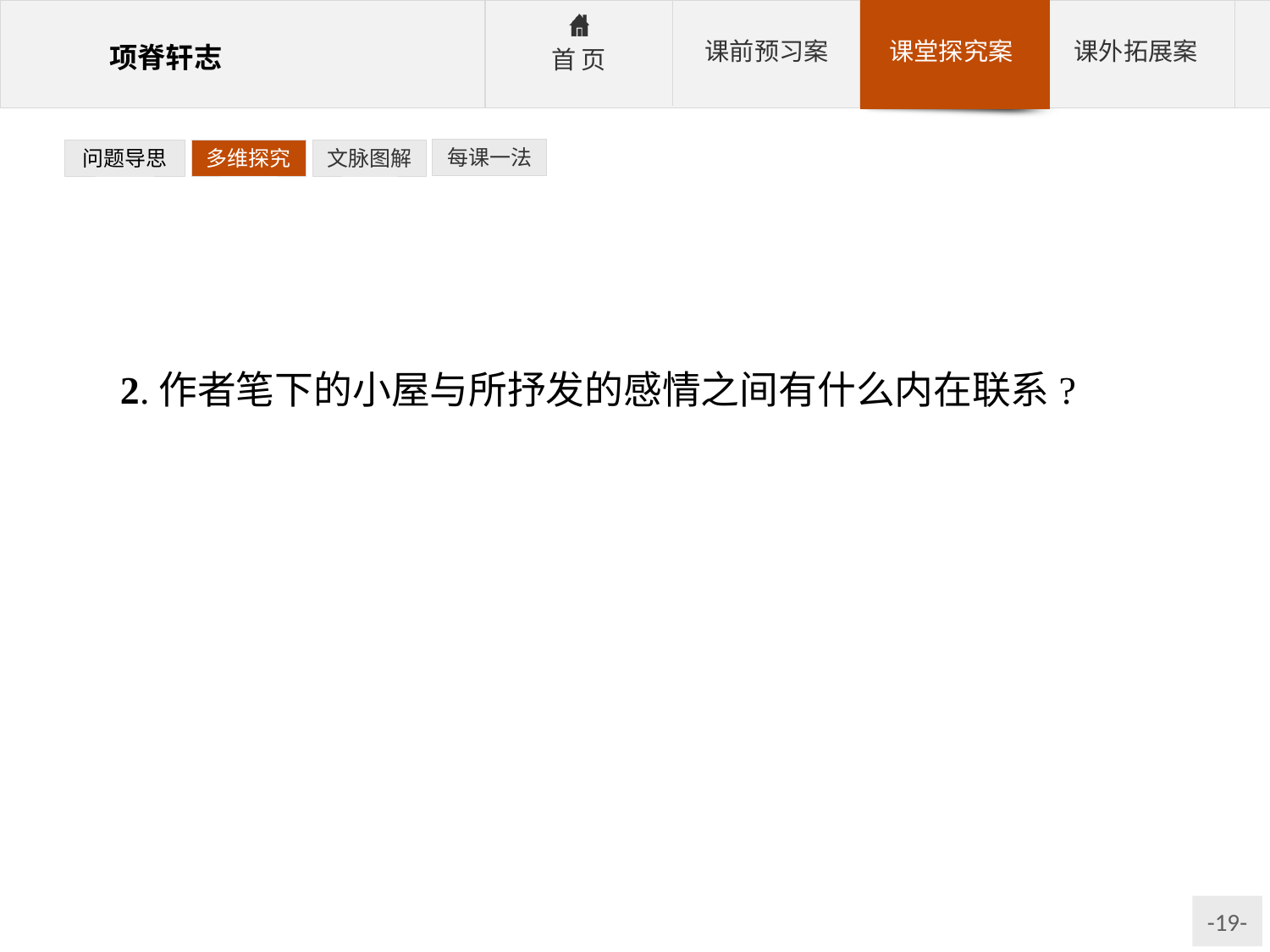

每课一法
问题导思
多维探究
文脉图解
2.作者笔下的小屋与所抒发的感情之间有什么内在联系?
提示:题目需要分析项脊轩与作者情感的关系。通读文本不难发现,作者所写人、事、景都与项脊轩有密切的关系。可结合文章的写作思路分析作者通过小屋所抒发的情感以及这些情感随着小屋的变化而发生的变化。